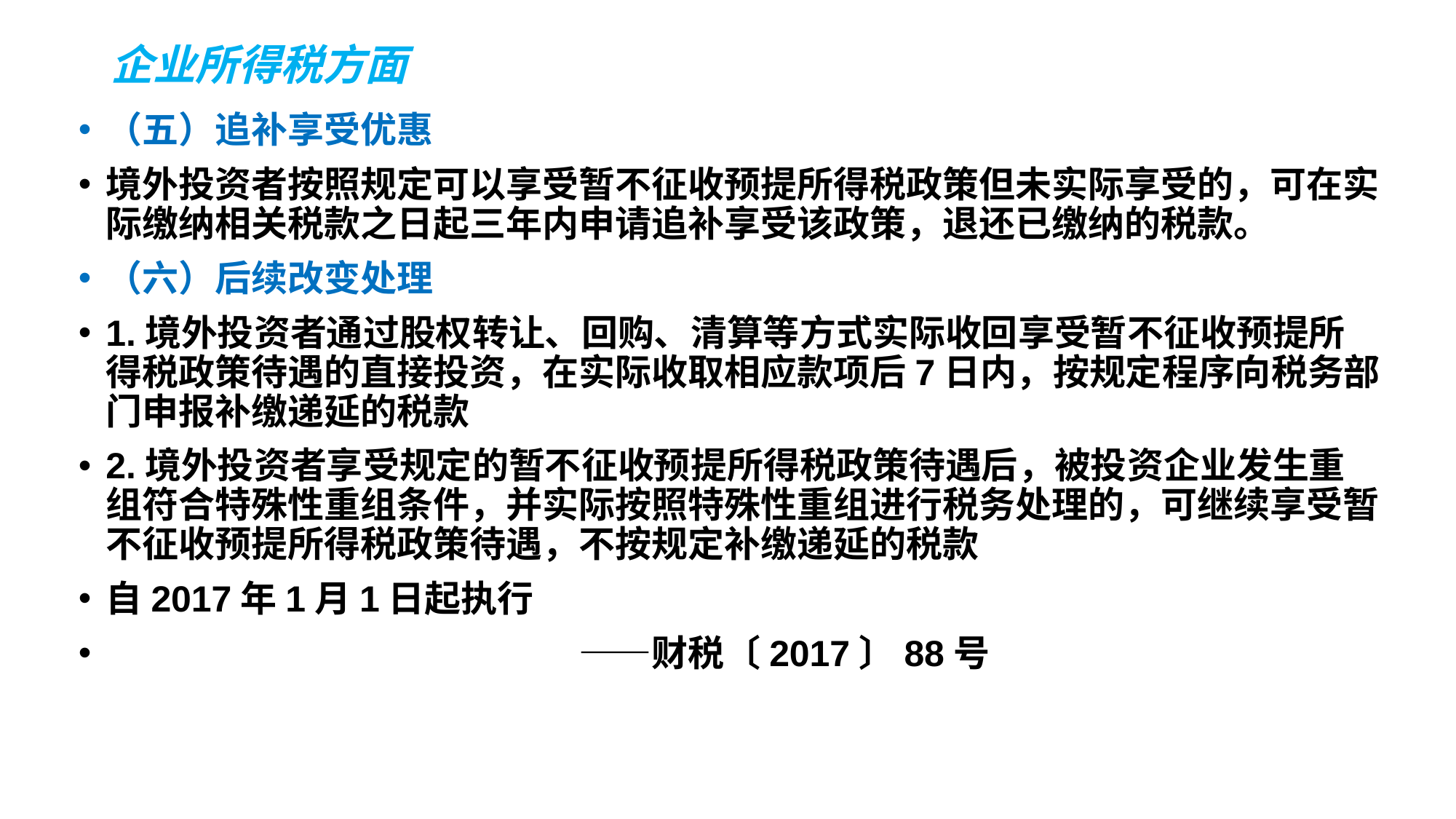

# 企业所得税方面
（五）追补享受优惠
境外投资者按照规定可以享受暂不征收预提所得税政策但未实际享受的，可在实际缴纳相关税款之日起三年内申请追补享受该政策，退还已缴纳的税款。
（六）后续改变处理
1.境外投资者通过股权转让、回购、清算等方式实际收回享受暂不征收预提所得税政策待遇的直接投资，在实际收取相应款项后7日内，按规定程序向税务部门申报补缴递延的税款
2.境外投资者享受规定的暂不征收预提所得税政策待遇后，被投资企业发生重组符合特殊性重组条件，并实际按照特殊性重组进行税务处理的，可继续享受暂不征收预提所得税政策待遇，不按规定补缴递延的税款
自2017年1月1日起执行
　　　　　　　　　　　　　——财税〔2017〕88号